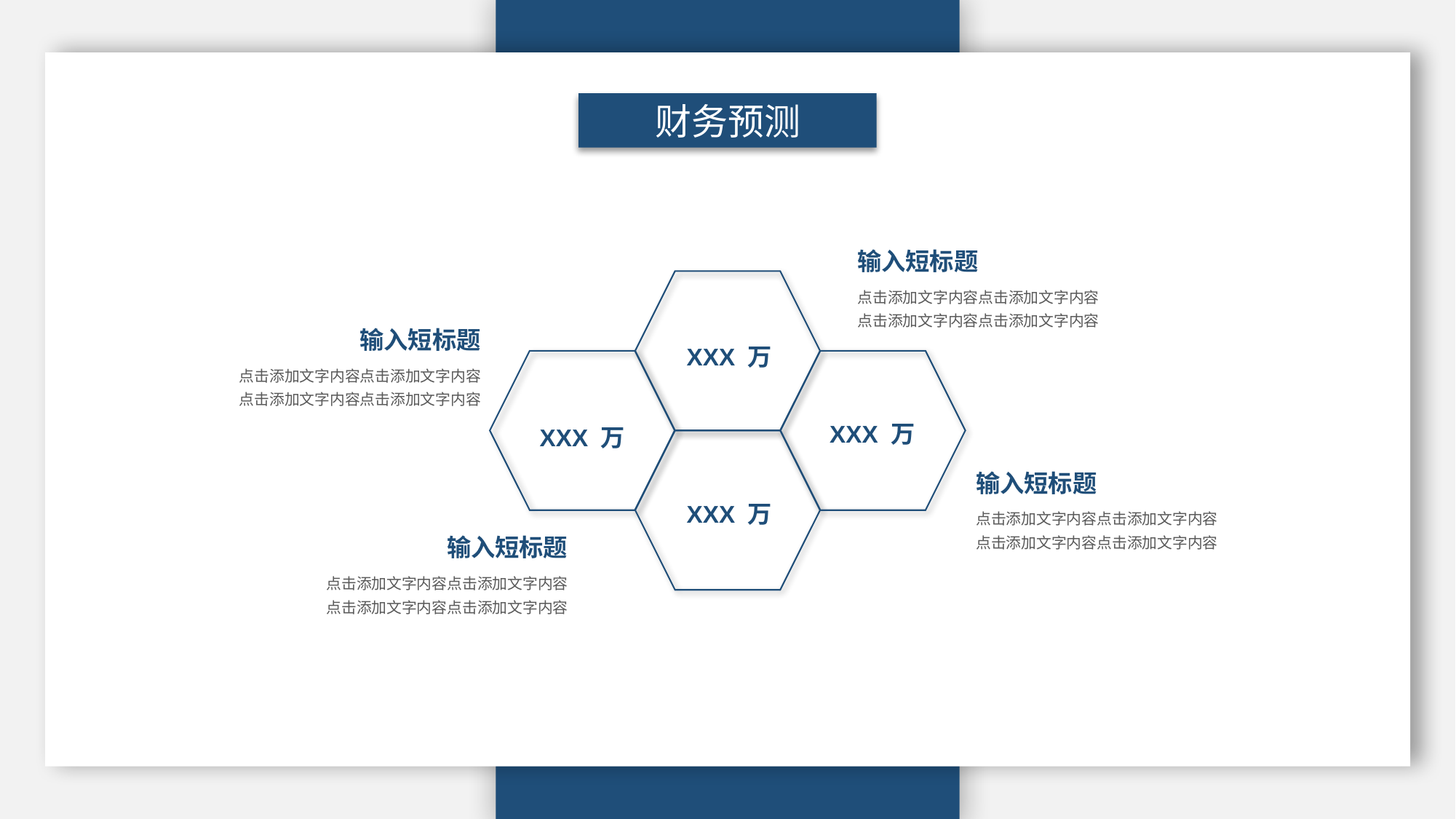

财务预测
输入短标题

点击添加文字内容点击添加文字内容点击添加文字内容点击添加文字内容
输入短标题
XXX 万

点击添加文字内容点击添加文字内容点击添加文字内容点击添加文字内容
XXX 万
XXX 万

输入短标题
XXX 万
点击添加文字内容点击添加文字内容点击添加文字内容点击添加文字内容
输入短标题
点击添加文字内容点击添加文字内容点击添加文字内容点击添加文字内容